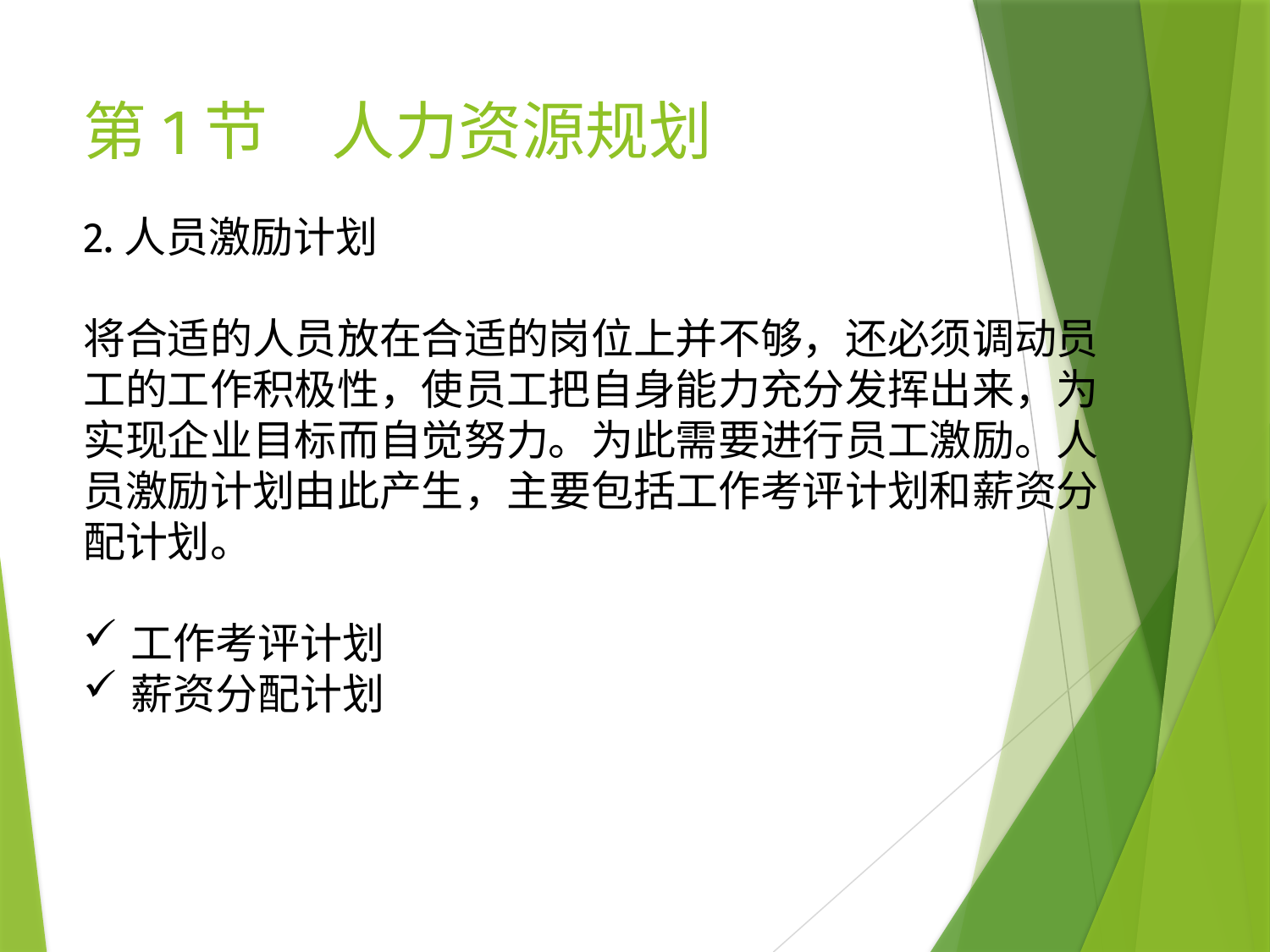

# 第1节　人力资源规划
2.人员激励计划

将合适的人员放在合适的岗位上并不够，还必须调动员工的工作积极性，使员工把自身能力充分发挥出来，为实现企业目标而自觉努力。为此需要进行员工激励。人员激励计划由此产生，主要包括工作考评计划和薪资分配计划。

工作考评计划
薪资分配计划